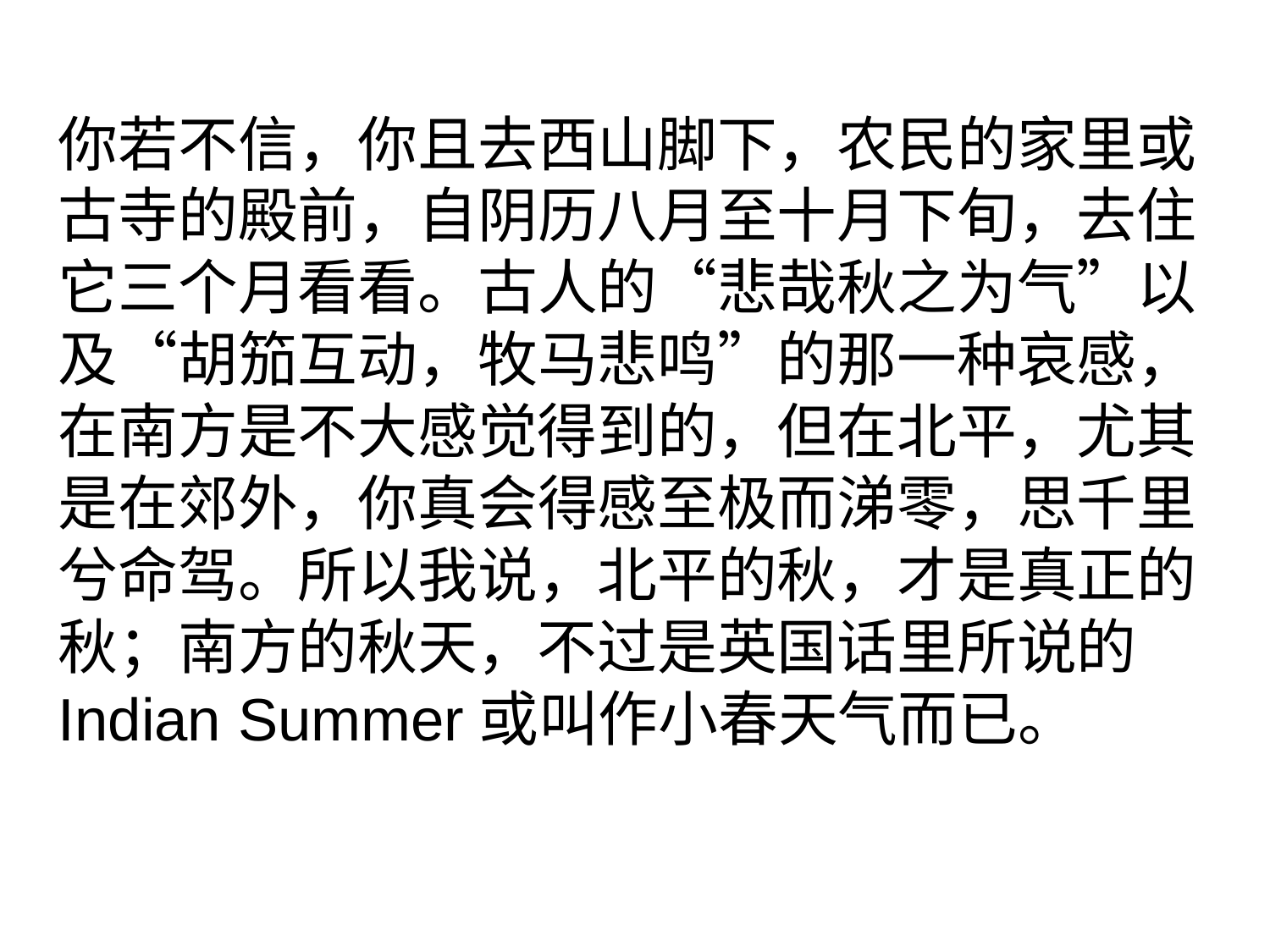

你若不信，你且去西山脚下，农民的家里或古寺的殿前，自阴历八月至十月下旬，去住它三个月看看。古人的“悲哉秋之为气”以及“胡笳互动，牧马悲鸣”的那一种哀感，在南方是不大感觉得到的，但在北平，尤其是在郊外，你真会得感至极而涕零，思千里兮命驾。所以我说，北平的秋，才是真正的秋；南方的秋天，不过是英国话里所说的Indian Summer或叫作小春天气而已。